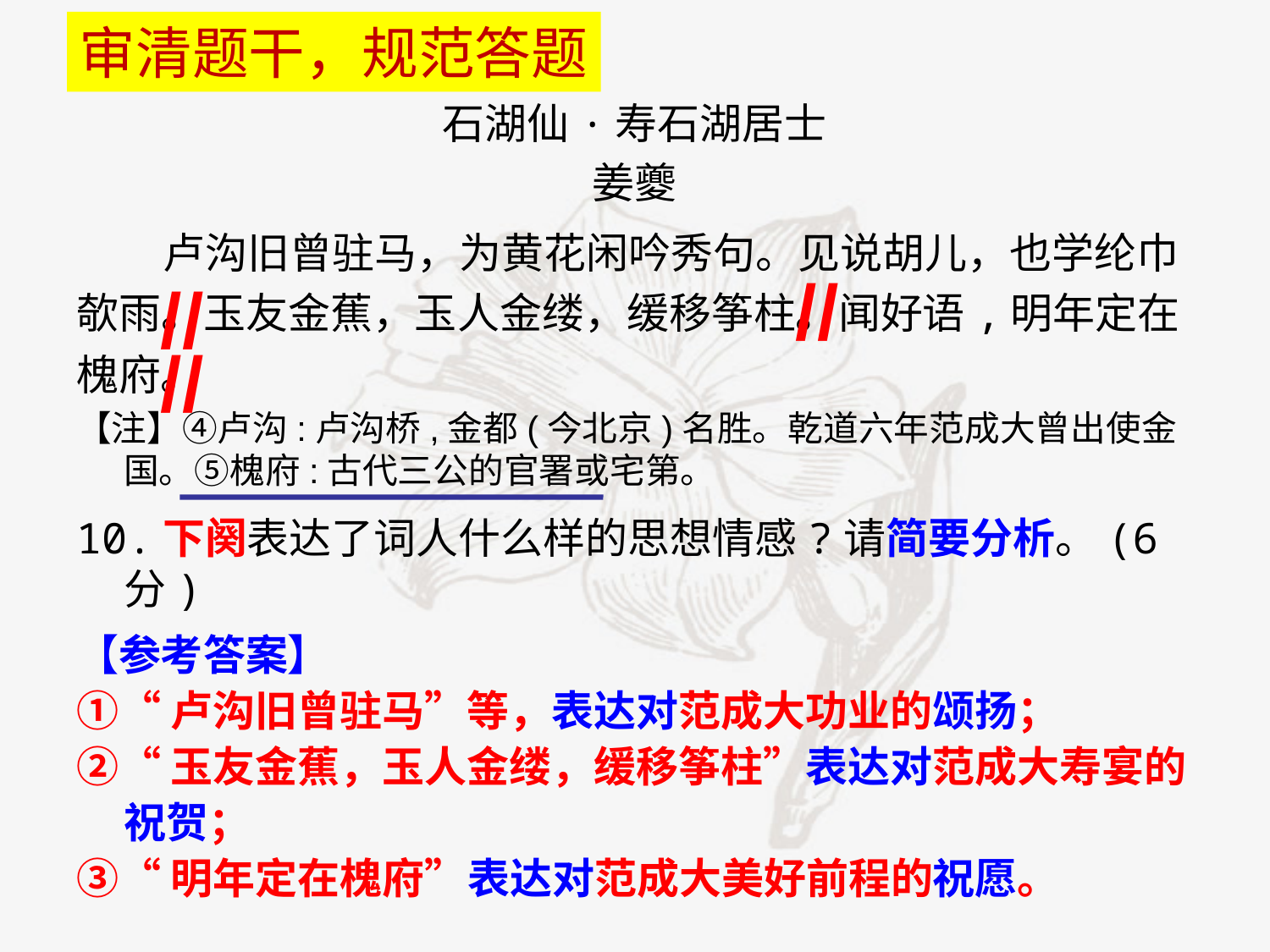

审清题干，规范答题
石湖仙·寿石湖居士
姜夔
        卢沟旧曾驻马，为黄花闲吟秀句。见说胡儿，也学纶巾欹雨。玉友金蕉，玉人金缕，缓移筝柱。闻好语,明年定在槐府。
【注】④卢沟:卢沟桥,金都(今北京)名胜。乾道六年范成大曾出使金国。⑤槐府:古代三公的官署或宅第。
10.下阕表达了词人什么样的思想情感?请简要分析。(6分)
【参考答案】
①“卢沟旧曾驻马”等，表达对范成大功业的颂扬；
②“玉友金蕉，玉人金缕，缓移筝柱”表达对范成大寿宴的祝贺；
③“明年定在槐府”表达对范成大美好前程的祝愿。
//
//
//